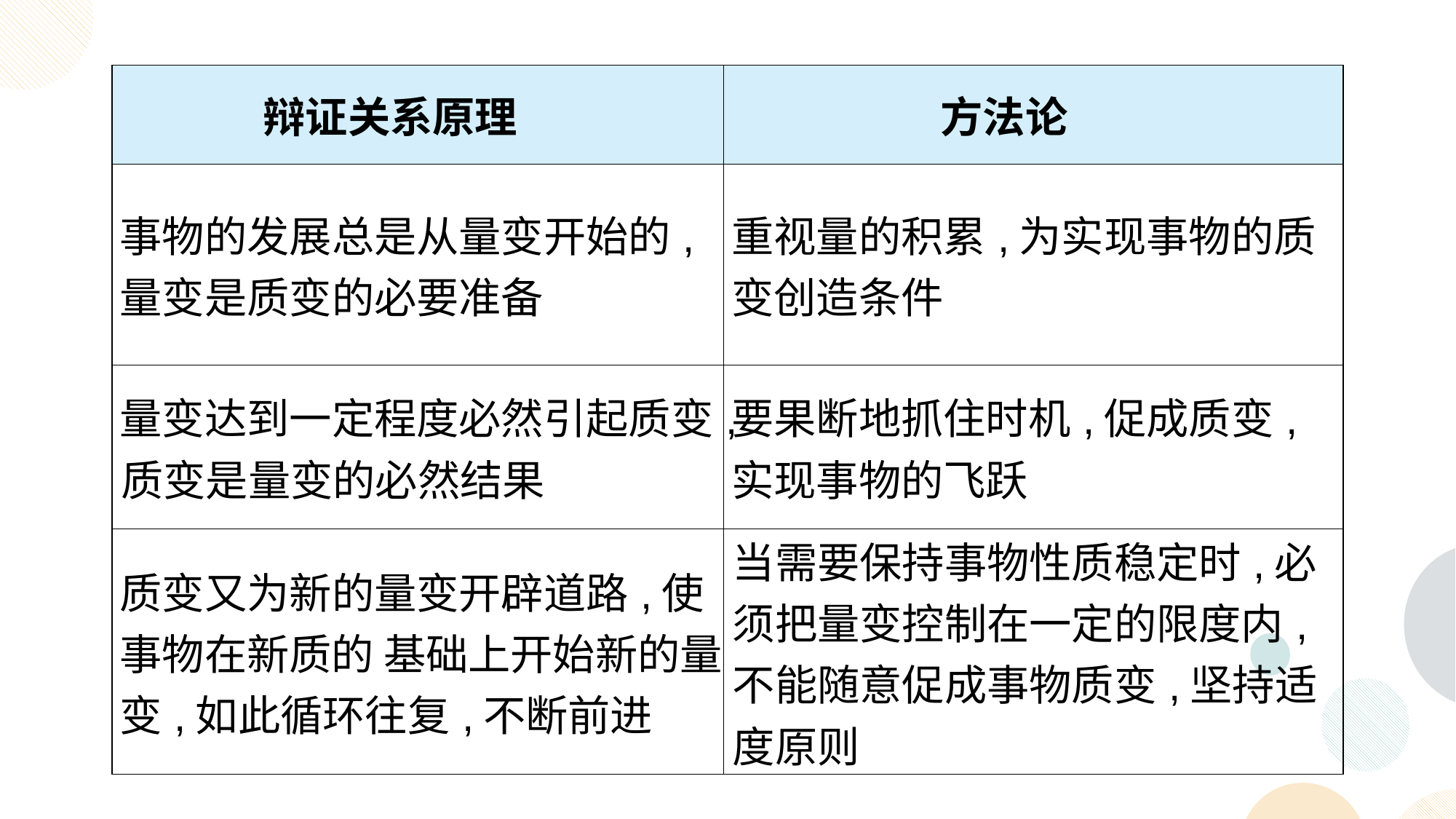

| 辩证关系原理 | 方法论 |
| --- | --- |
| 事物的发展总是从量变开始的,量变是质变的必要准备 | 重视量的积累,为实现事物的质变创造条件 |
| 量变达到一定程度必然引起质变,质变是量变的必然结果 | 要果断地抓住时机,促成质变,实现事物的飞跃 |
| 质变又为新的量变开辟道路,使事物在新质的 基础上开始新的量变,如此循环往复,不断前进 | 当需要保持事物性质稳定时,必须把量变控制在一定的限度内,不能随意促成事物质变,坚持适度原则 |